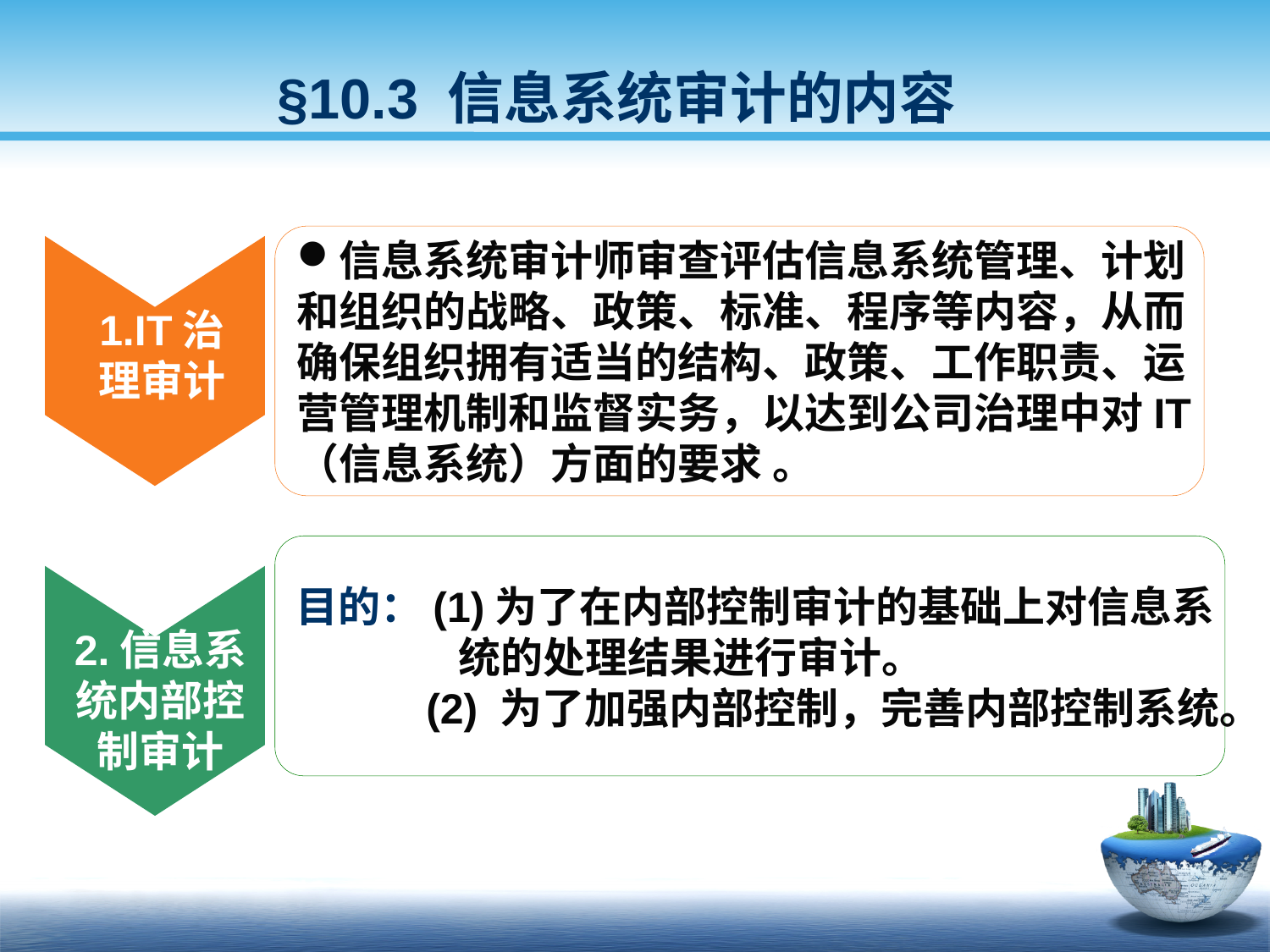

§10.3 信息系统审计的内容
信息系统审计师审查评估信息系统管理、计划
和组织的战略、政策、标准、程序等内容，从而
确保组织拥有适当的结构、政策、工作职责、运
营管理机制和监督实务，以达到公司治理中对IT
（信息系统）方面的要求 。

1.IT治理审计
目的：(1)为了在内部控制审计的基础上对信息系
                统的处理结果进行审计。
           (2) 为了加强内部控制，完善内部控制系统。

2.信息系统内部控制审计